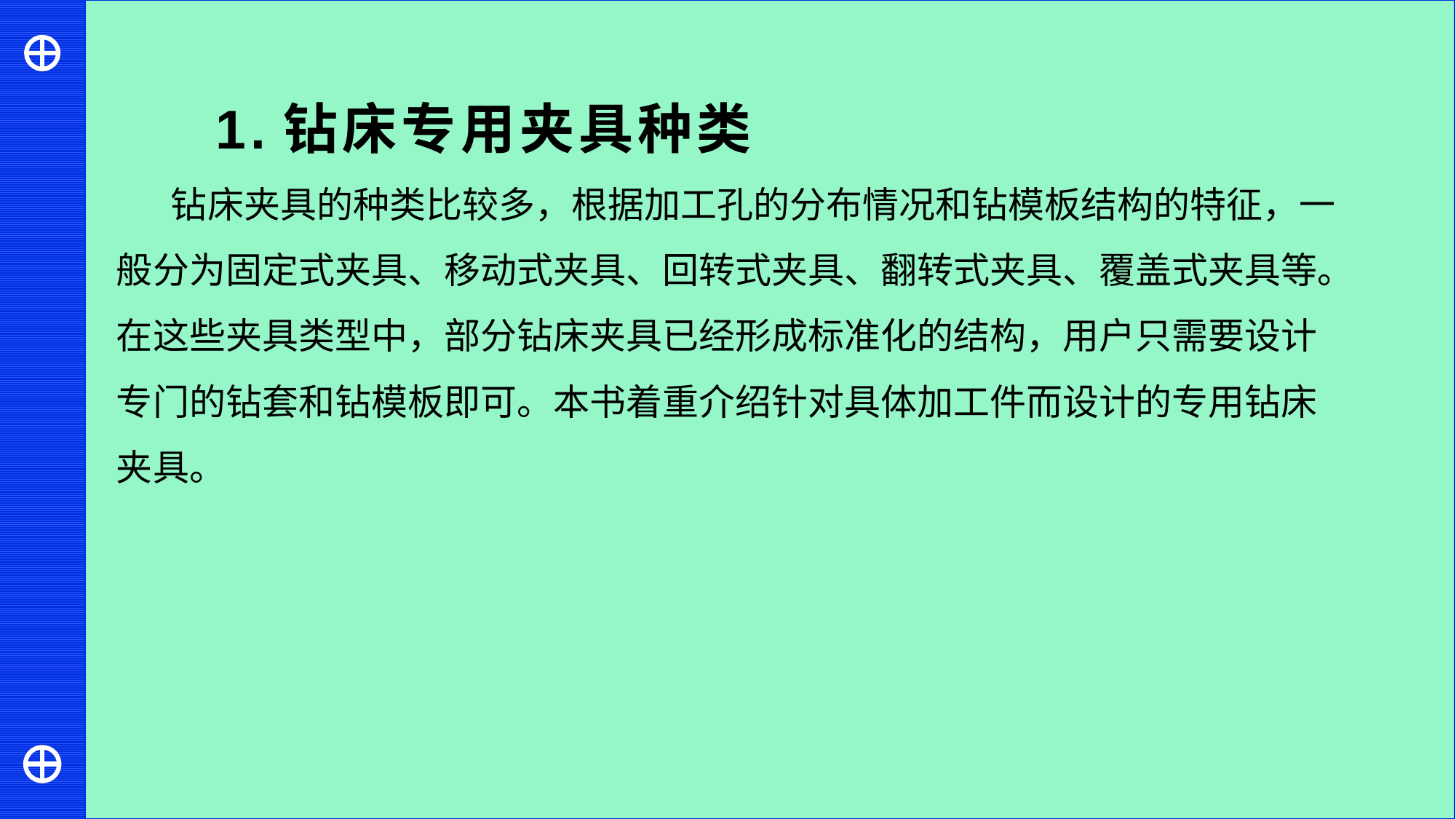

1.钻床专用夹具种类
钻床夹具的种类比较多，根据加工孔的分布情况和钻模板结构的特征，一般分为固定式夹具、移动式夹具、回转式夹具、翻转式夹具、覆盖式夹具等。在这些夹具类型中，部分钻床夹具已经形成标准化的结构，用户只需要设计专门的钻套和钻模板即可。本书着重介绍针对具体加工件而设计的专用钻床夹具。